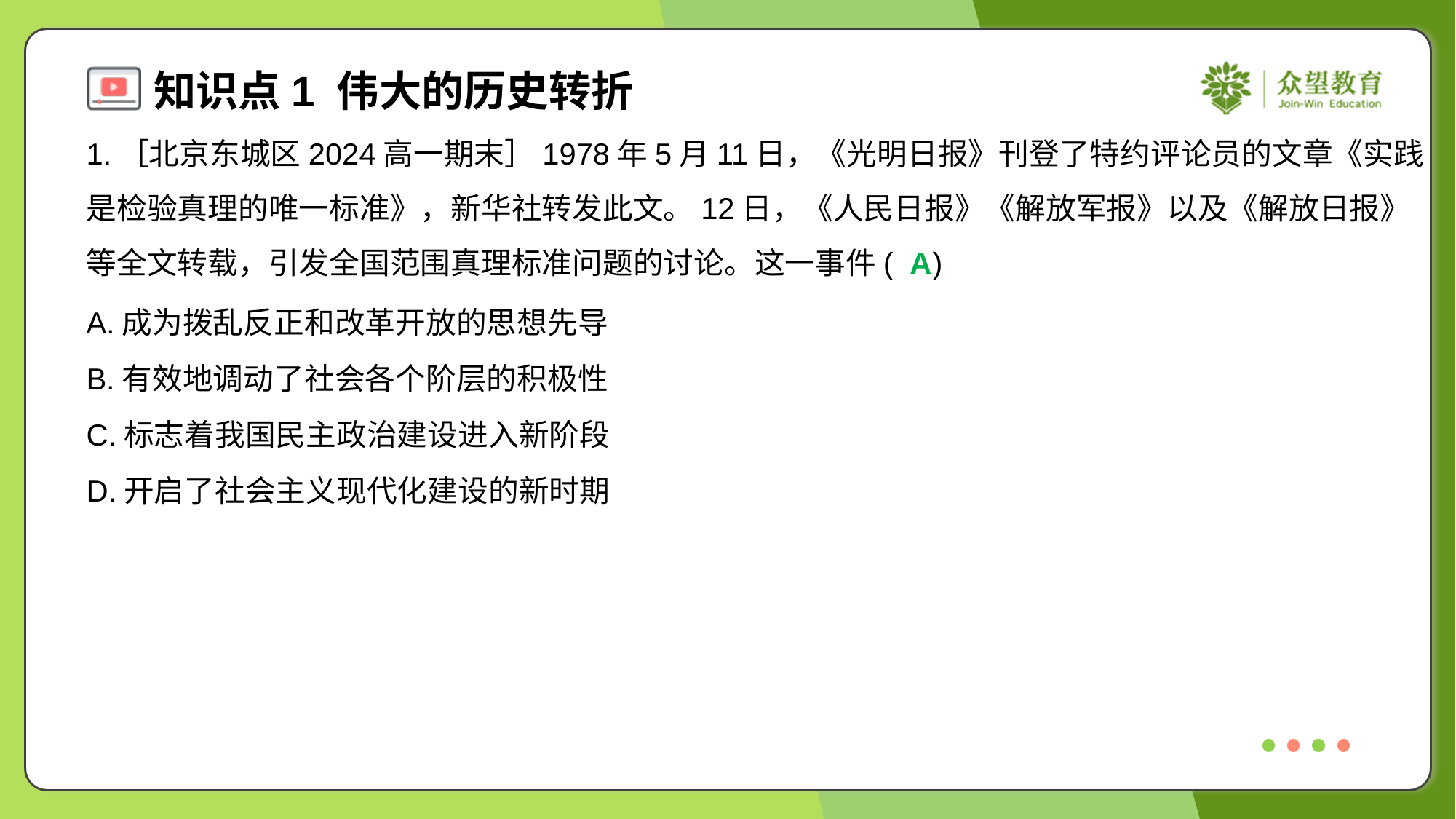

1.［北京东城区2024高一期末］1978年5月11日，《光明日报》刊登了特约评论员的文章《实践
是检验真理的唯一标准》，新华社转发此文。12日，《人民日报》《解放军报》以及《解放日报》
等全文转载，引发全国范围真理标准问题的讨论。这一事件(     )
A
A.成为拨乱反正和改革开放的思想先导
B.有效地调动了社会各个阶层的积极性
C.标志着我国民主政治建设进入新阶段
D.开启了社会主义现代化建设的新时期